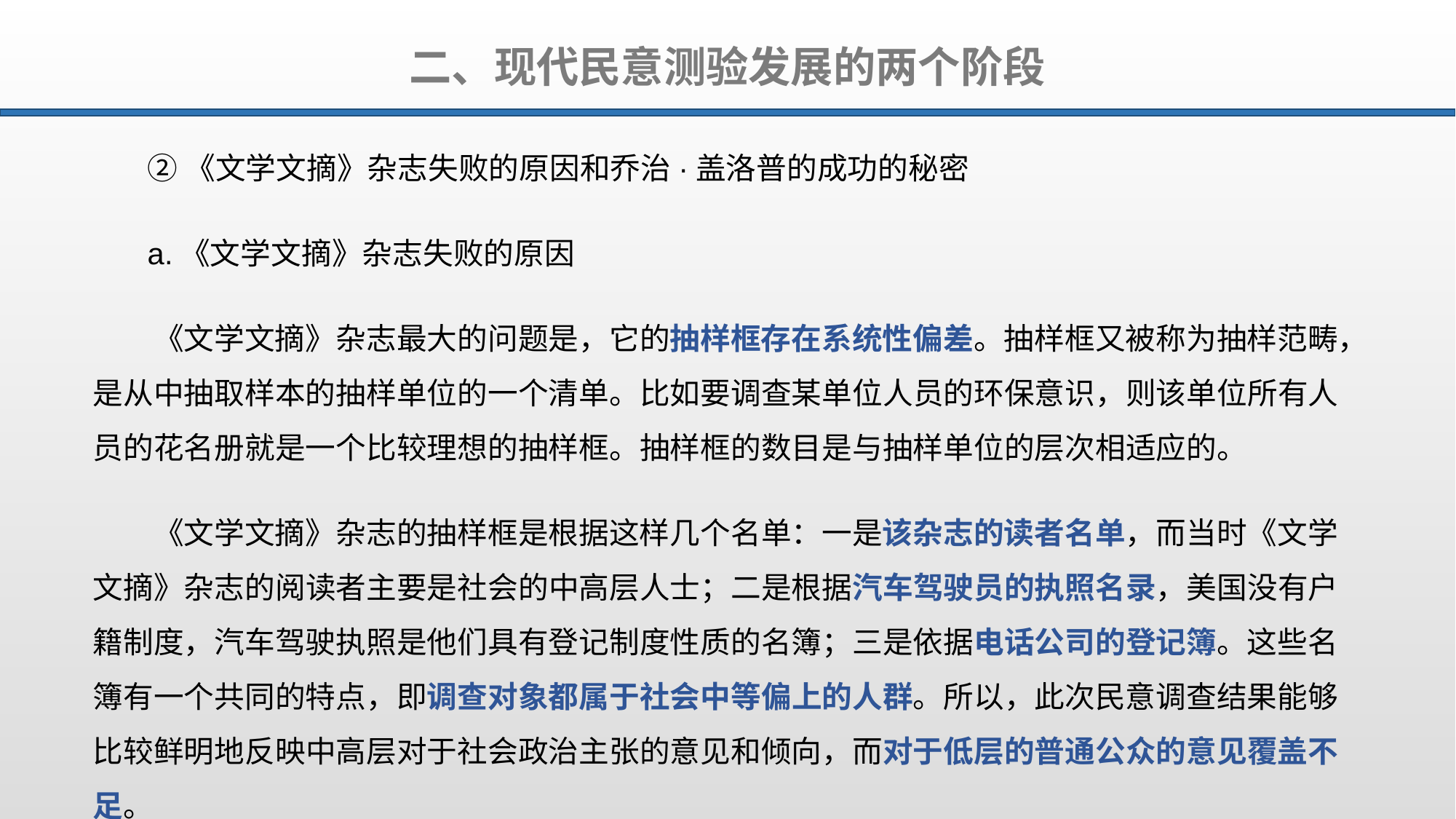

二、现代民意测验发展的两个阶段

②《文学文摘》杂志失败的原因和乔治·盖洛普的成功的秘密
a.《文学文摘》杂志失败的原因
《文学文摘》杂志最大的问题是，它的抽样框存在系统性偏差。抽样框又被称为抽样范畴，是从中抽取样本的抽样单位的一个清单。比如要调查某单位人员的环保意识，则该单位所有人员的花名册就是一个比较理想的抽样框。抽样框的数目是与抽样单位的层次相适应的。
《文学文摘》杂志的抽样框是根据这样几个名单：一是该杂志的读者名单，而当时《文学文摘》杂志的阅读者主要是社会的中高层人士；二是根据汽车驾驶员的执照名录，美国没有户籍制度，汽车驾驶执照是他们具有登记制度性质的名簿；三是依据电话公司的登记簿。这些名簿有一个共同的特点，即调查对象都属于社会中等偏上的人群。所以，此次民意调查结果能够比较鲜明地反映中高层对于社会政治主张的意见和倾向，而对于低层的普通公众的意见覆盖不足。